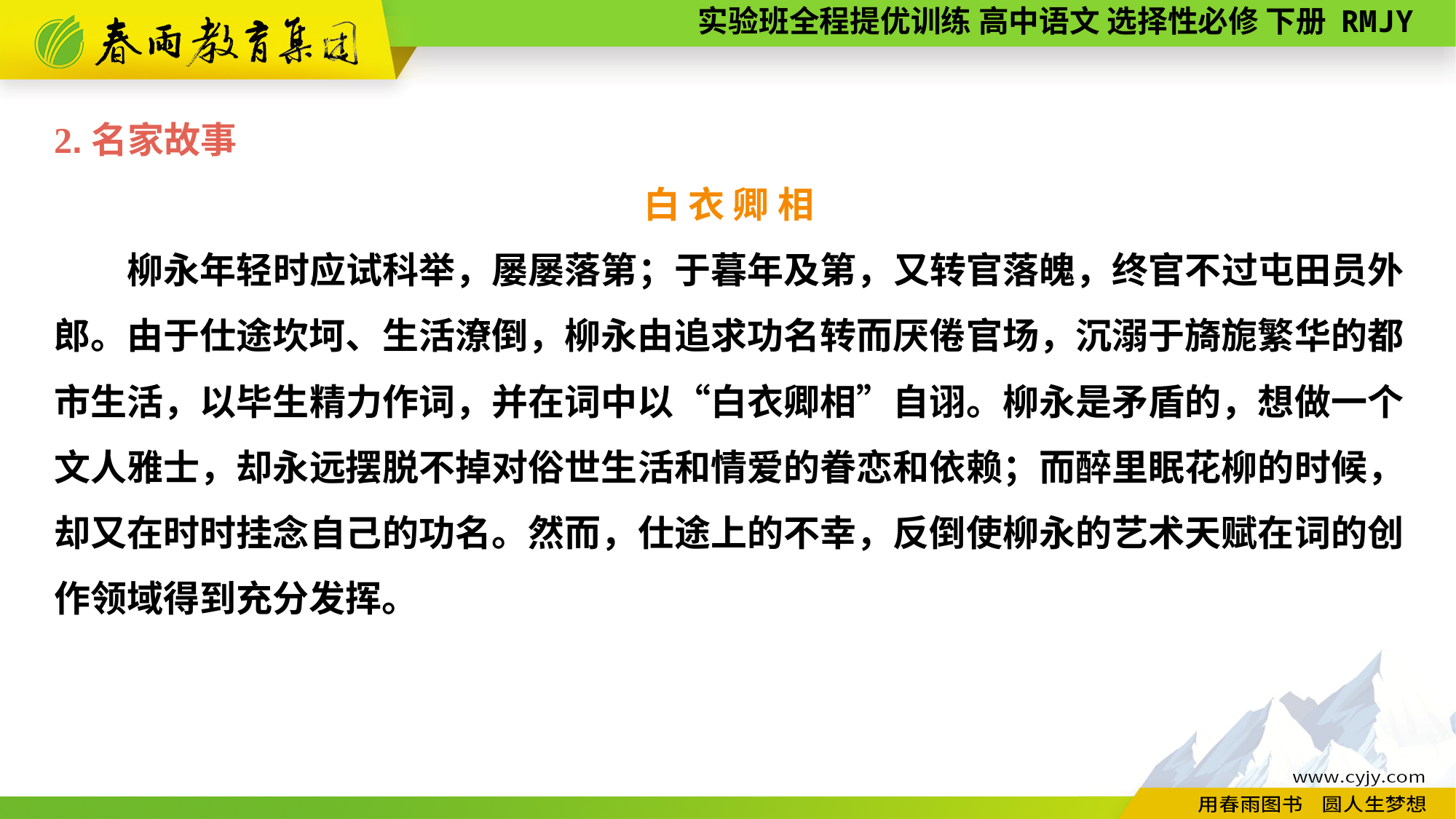

2.名家故事
白 衣 卿 相
柳永年轻时应试科举，屡屡落第；于暮年及第，又转官落魄，终官不过屯田员外郎。由于仕途坎坷、生活潦倒，柳永由追求功名转而厌倦官场，沉溺于旖旎繁华的都市生活，以毕生精力作词，并在词中以“白衣卿相”自诩。柳永是矛盾的，想做一个文人雅士，却永远摆脱不掉对俗世生活和情爱的眷恋和依赖；而醉里眠花柳的时候，却又在时时挂念自己的功名。然而，仕途上的不幸，反倒使柳永的艺术天赋在词的创作领域得到充分发挥。